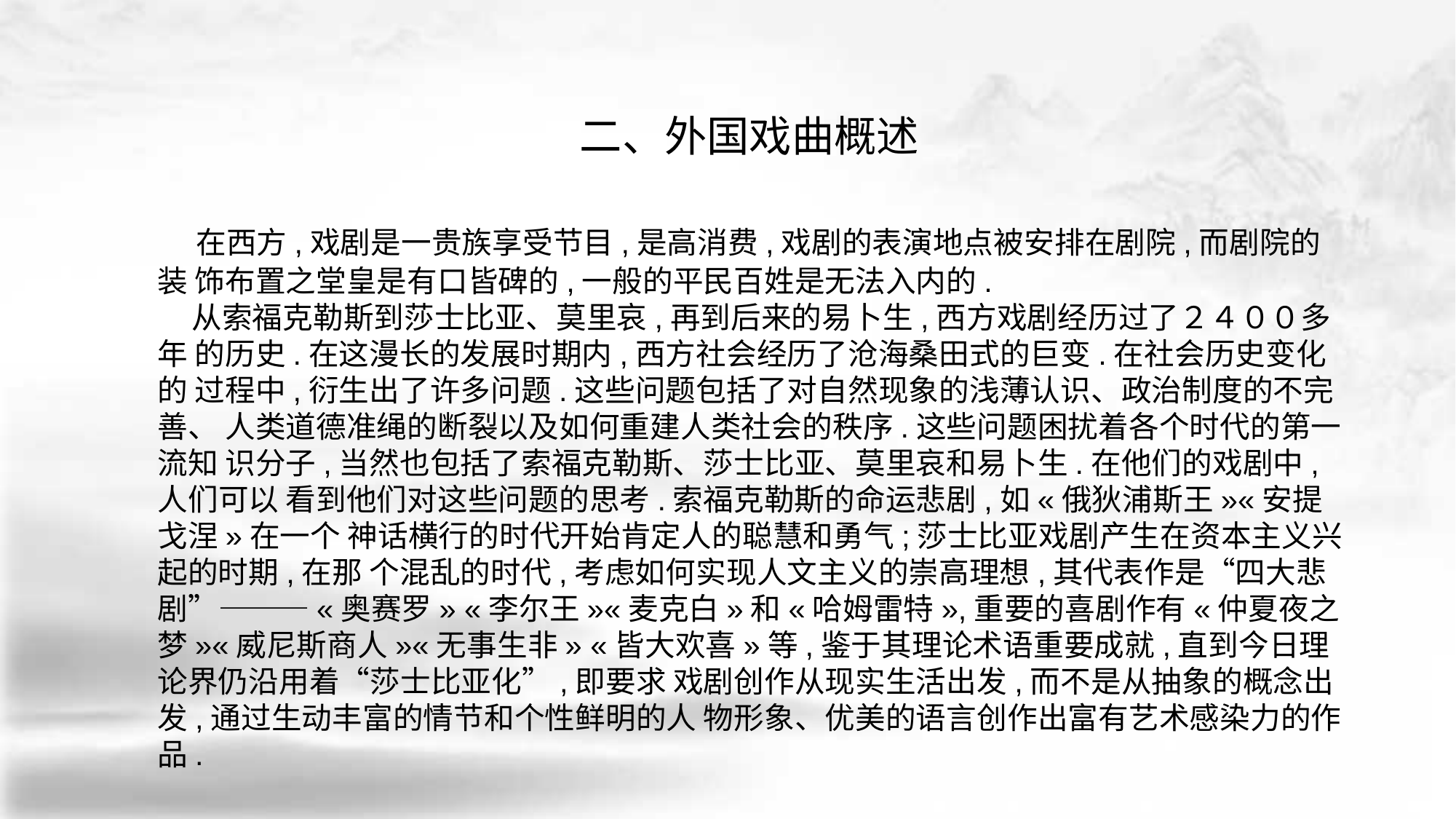

二、外国戏曲概述

   在西方,戏剧是一贵族享受节目,是高消费,戏剧的表演地点被安排在剧院,而剧院的装 饰布置之堂皇是有口皆碑的,一般的平民百姓是无法入内的.
    从索福克勒斯到莎士比亚、莫里哀,再到后来的易卜生,西方戏剧经历过了２４００多年 的历史.在这漫长的发展时期内,西方社会经历了沧海桑田式的巨变.在社会历史变化的 过程中,衍生出了许多问题.这些问题包括了对自然现象的浅薄认识、政治制度的不完善、 人类道德准绳的断裂以及如何重建人类社会的秩序.这些问题困扰着各个时代的第一流知 识分子,当然也包括了索福克勒斯、莎士比亚、莫里哀和易卜生.在他们的戏剧中,人们可以 看到他们对这些问题的思考.索福克勒斯的命运悲剧,如«俄狄浦斯王»«安提戈涅»在一个 神话横行的时代开始肯定人的聪慧和勇气;莎士比亚戏剧产生在资本主义兴起的时期,在那 个混乱的时代,考虑如何实现人文主义的崇高理想,其代表作是“四大悲剧”———«奥赛罗» «李尔王»«麦克白»和«哈姆雷特»,重要的喜剧作有«仲夏夜之梦»«威尼斯商人»«无事生非» «皆大欢喜»等,鉴于其理论术语重要成就,直到今日理论界仍沿用着“莎士比亚化”,即要求 戏剧创作从现实生活出发,而不是从抽象的概念出发,通过生动丰富的情节和个性鲜明的人 物形象、优美的语言创作出富有艺术感染力的作品.